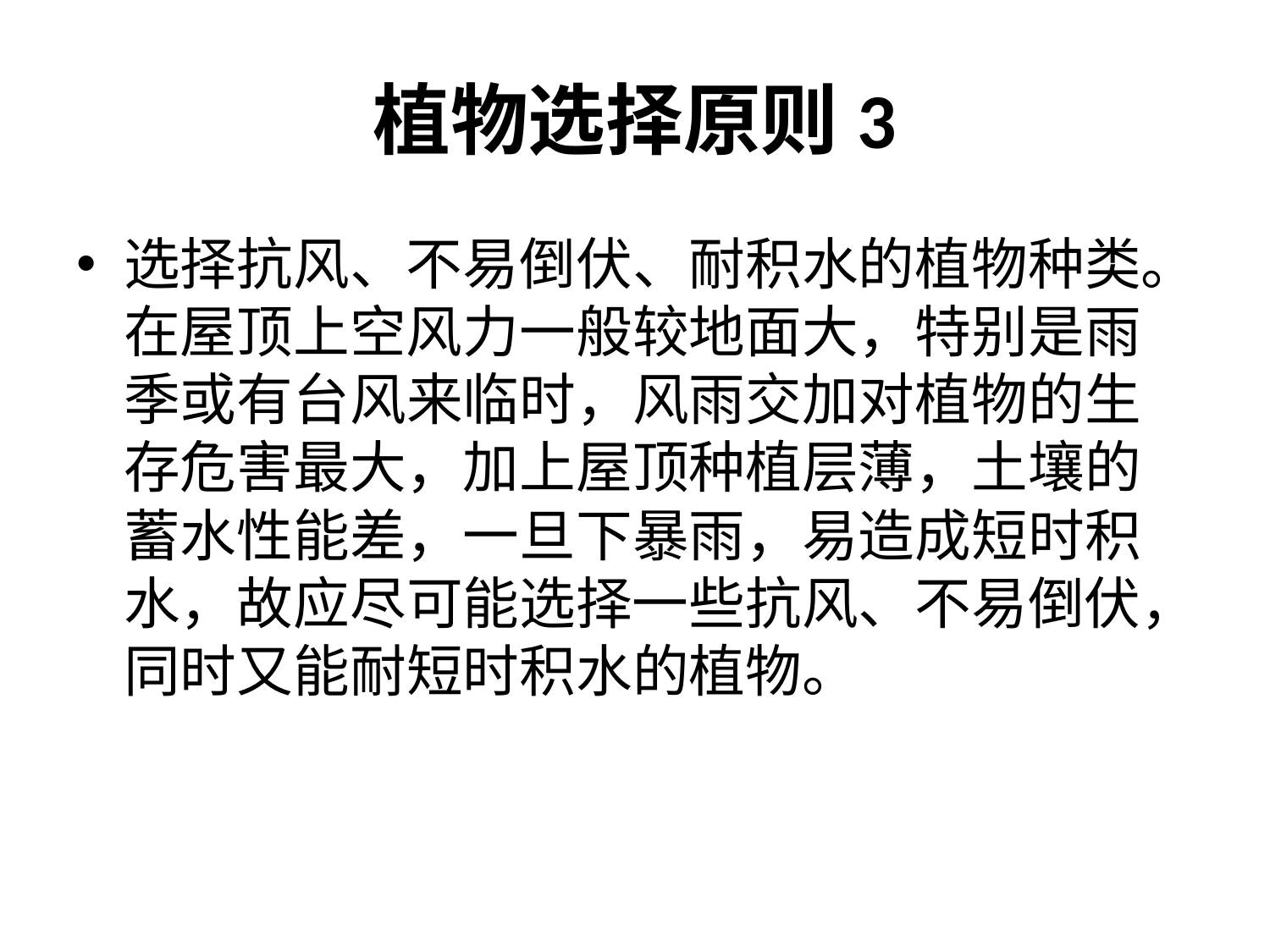

# 植物选择原则3
选择抗风、不易倒伏、耐积水的植物种类。在屋顶上空风力一般较地面大，特别是雨季或有台风来临时，风雨交加对植物的生存危害最大，加上屋顶种植层薄，土壤的蓄水性能差，一旦下暴雨，易造成短时积水，故应尽可能选择一些抗风、不易倒伏，同时又能耐短时积水的植物。